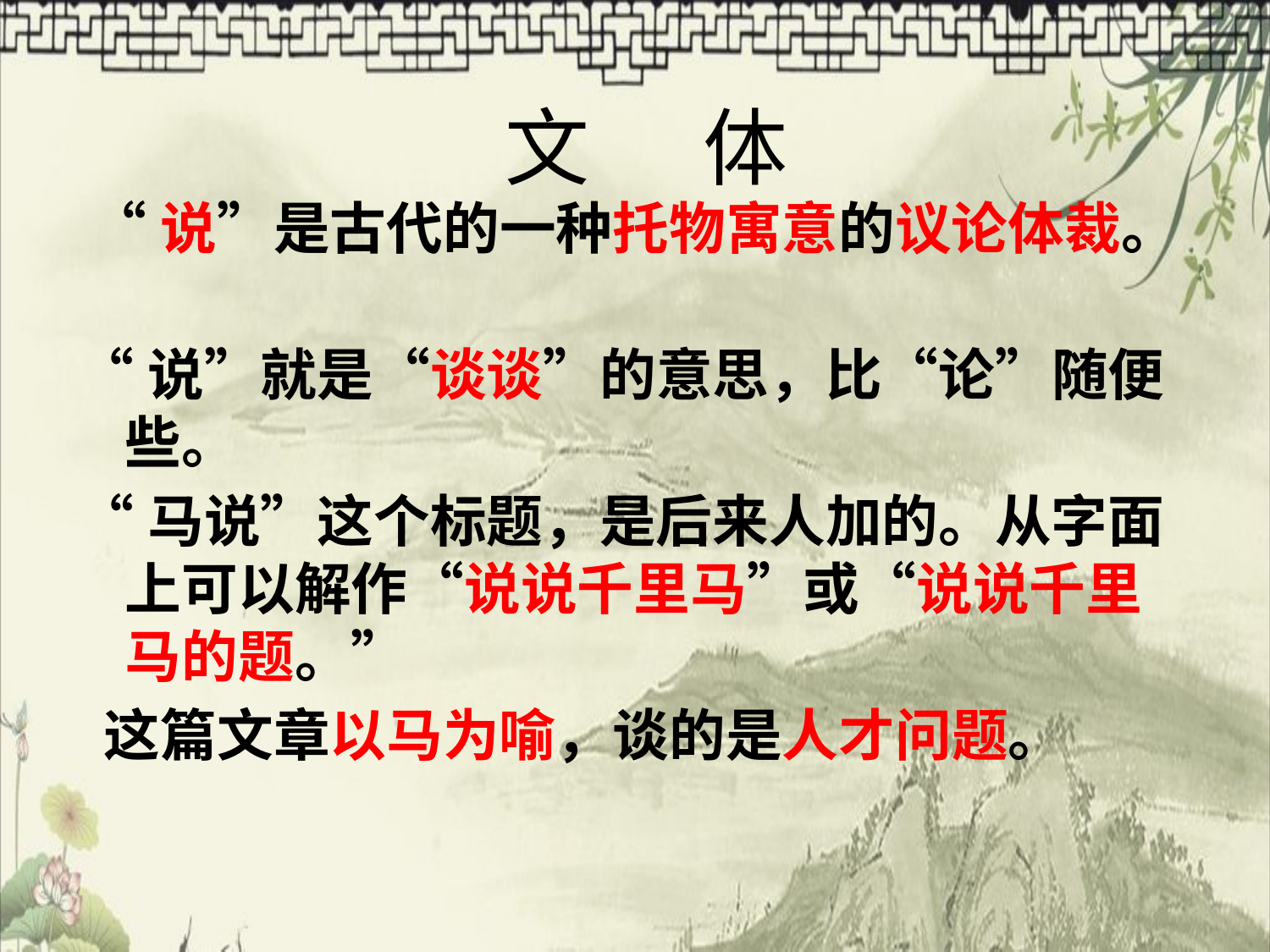

# 文      体
 “说”是古代的一种托物寓意的议论体裁。
“说”就是“谈谈”的意思，比“论”随便些。
“马说”这个标题，是后来人加的。从字面上可以解作“说说千里马”或“说说千里马的题。”
 这篇文章以马为喻，谈的是人才问题。